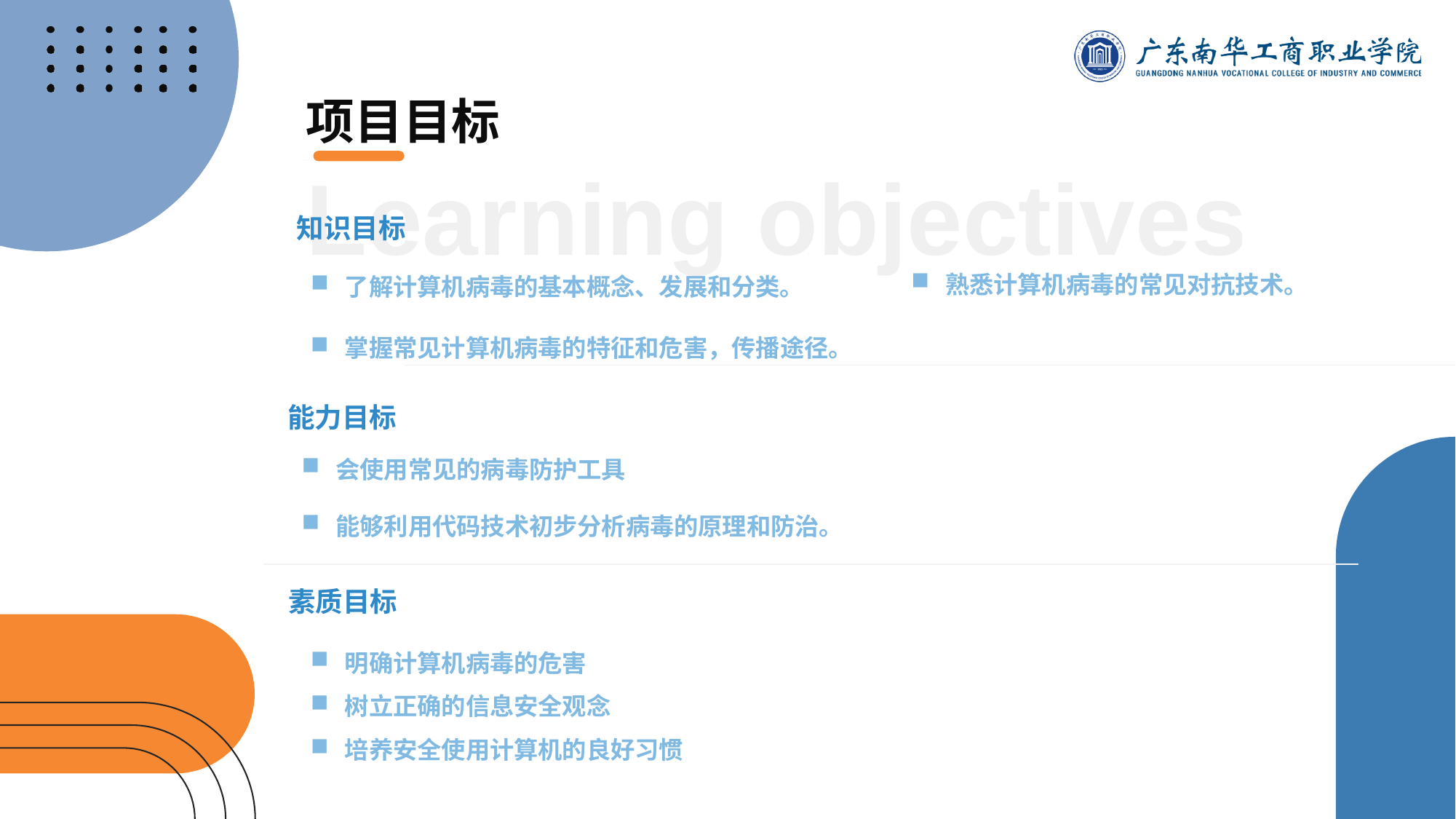

项目目标

Learning objectives
知识目标
熟悉计算机病毒的常见对抗技术。
了解计算机病毒的基本概念、发展和分类。
掌握常见计算机病毒的特征和危害，传播途径。
能力目标

会使用常见的病毒防护工具
能够利用代码技术初步分析病毒的原理和防治。
素质目标

明确计算机病毒的危害
树立正确的信息安全观念
培养安全使用计算机的良好习惯